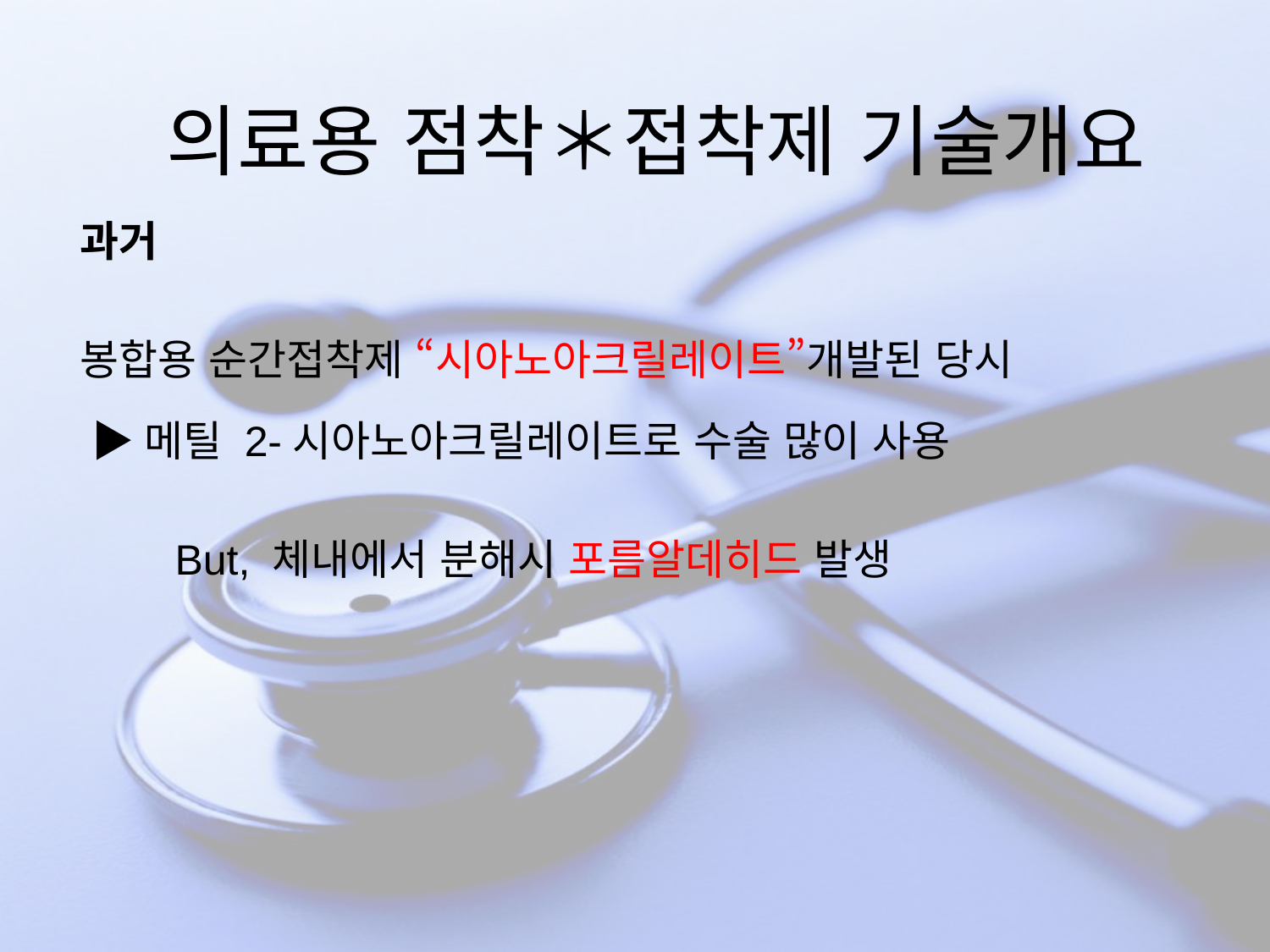

의료용 점착＊접착제 기술개요
과거

봉합용 순간접착제 “시아노아크릴레이트”개발된 당시

 ▶메틸 2-시아노아크릴레이트로 수술 많이 사용

        But, 체내에서 분해시 포름알데히드 발생